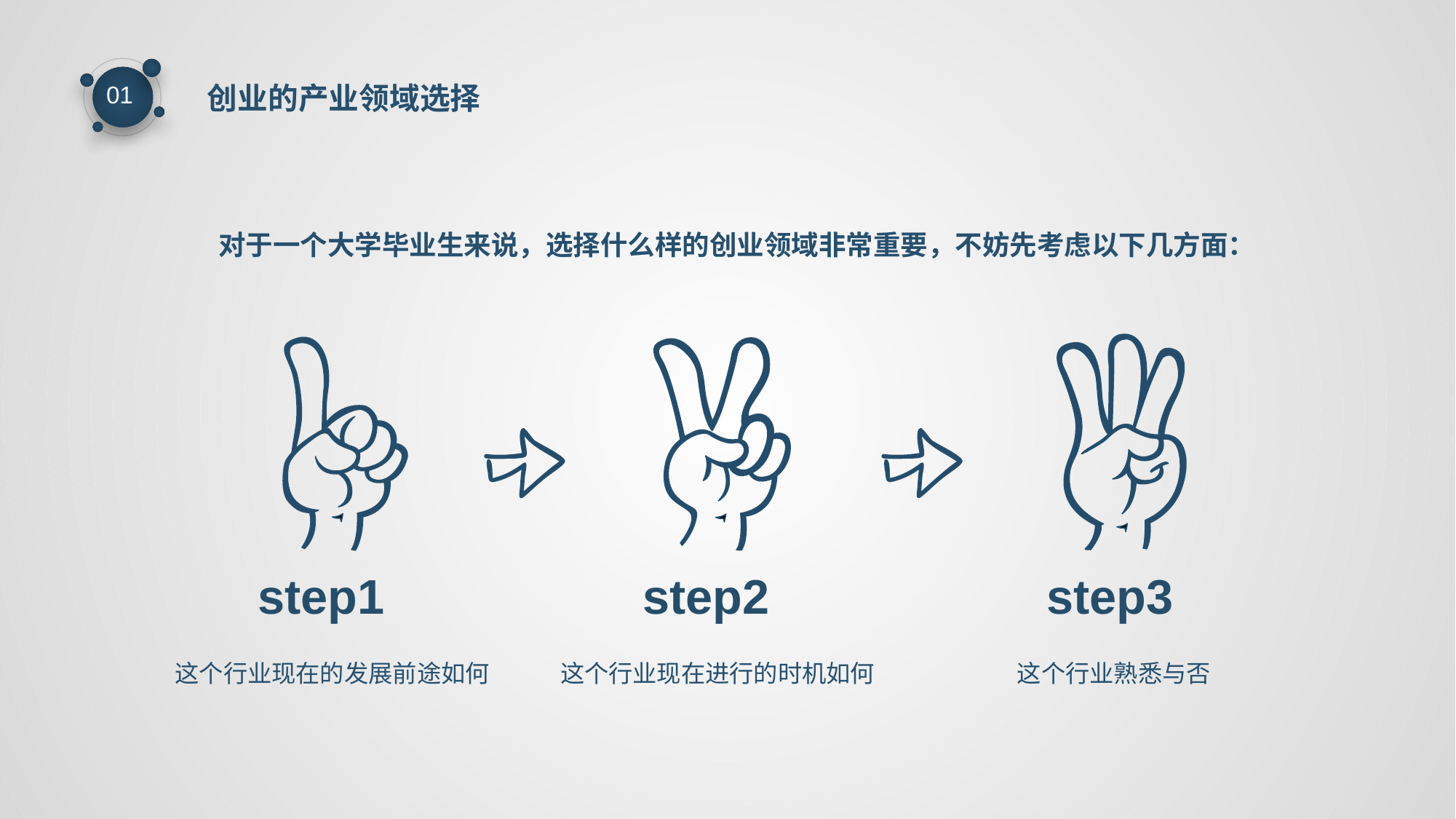

01
创业的产业领域选择
    对于一个大学毕业生来说，选择什么样的创业领域非常重要，不妨先考虑以下几方面：

step1
step2
step3
这个行业现在的发展前途如何
这个行业现在进行的时机如何
这个行业熟悉与否